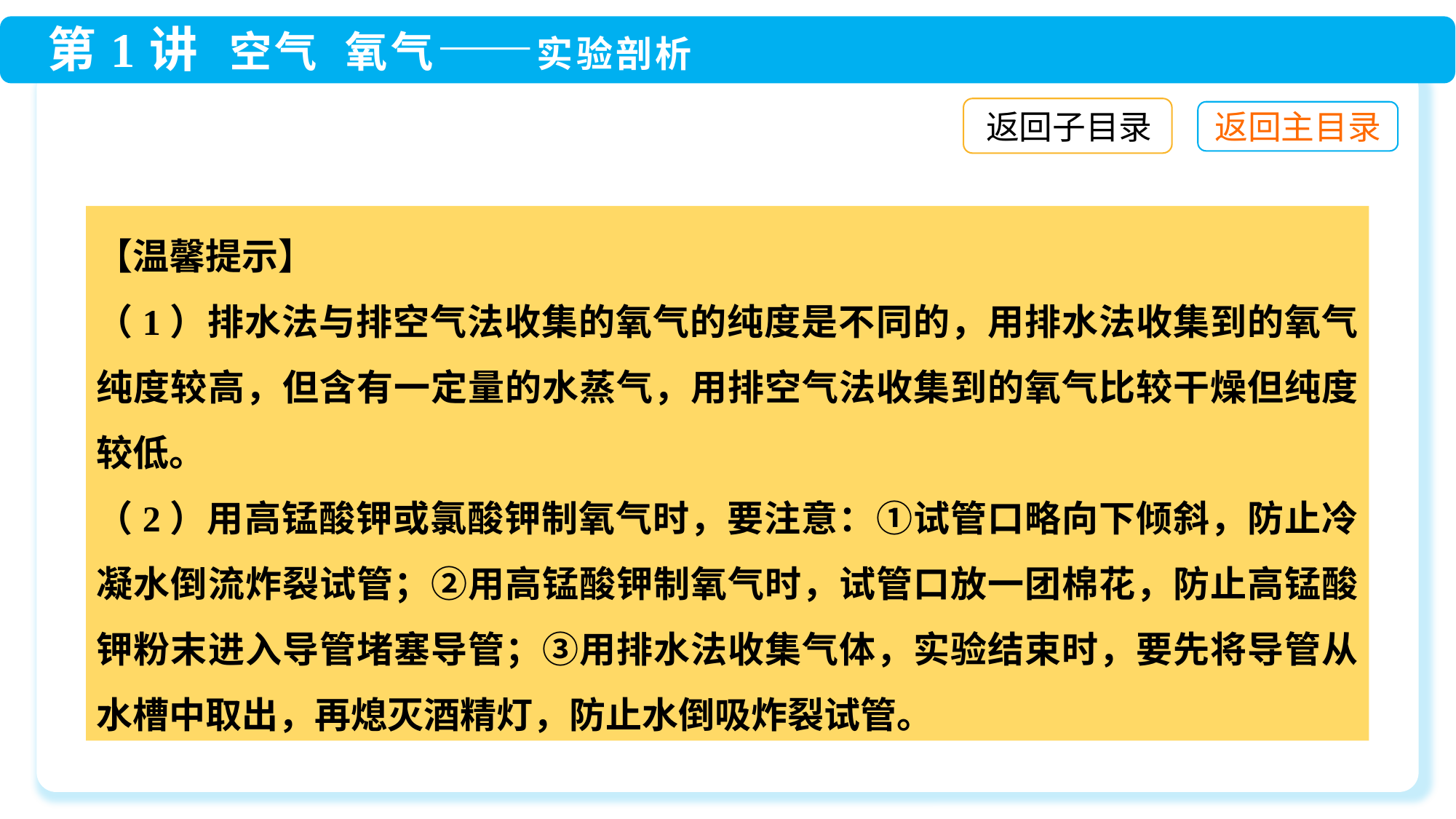

返回子目录
【温馨提示】
（1）排水法与排空气法收集的氧气的纯度是不同的，用排水法收集到的氧气纯度较高，但含有一定量的水蒸气，用排空气法收集到的氧气比较干燥但纯度较低。
（2）用高锰酸钾或氯酸钾制氧气时，要注意：①试管口略向下倾斜，防止冷凝水倒流炸裂试管；②用高锰酸钾制氧气时，试管口放一团棉花，防止高锰酸钾粉末进入导管堵塞导管；③用排水法收集气体，实验结束时，要先将导管从水槽中取出，再熄灭酒精灯，防止水倒吸炸裂试管。